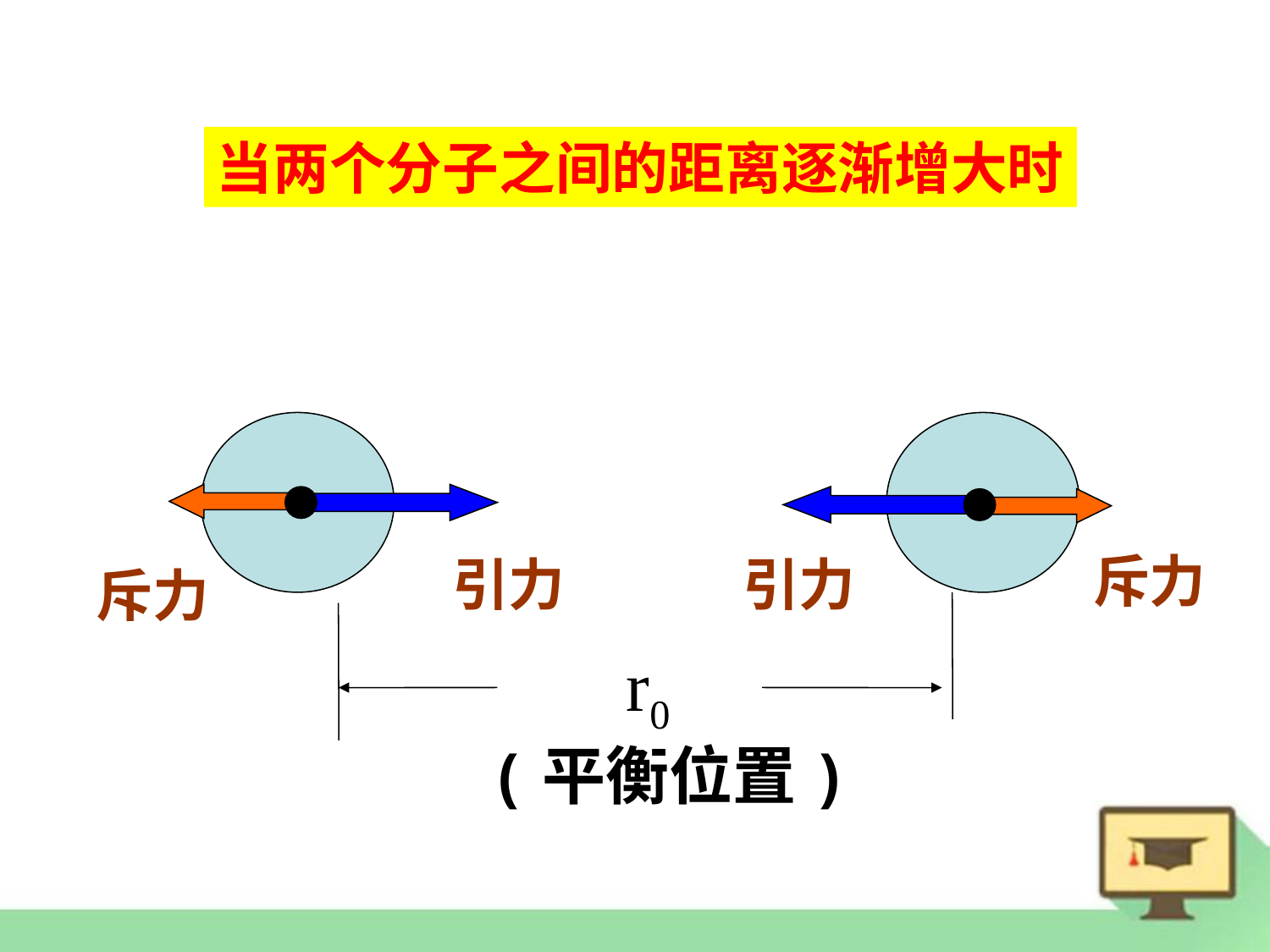

当两个分子之间的距离逐渐增大时

斥力
引力
引力
斥力

r0

(平衡位置)